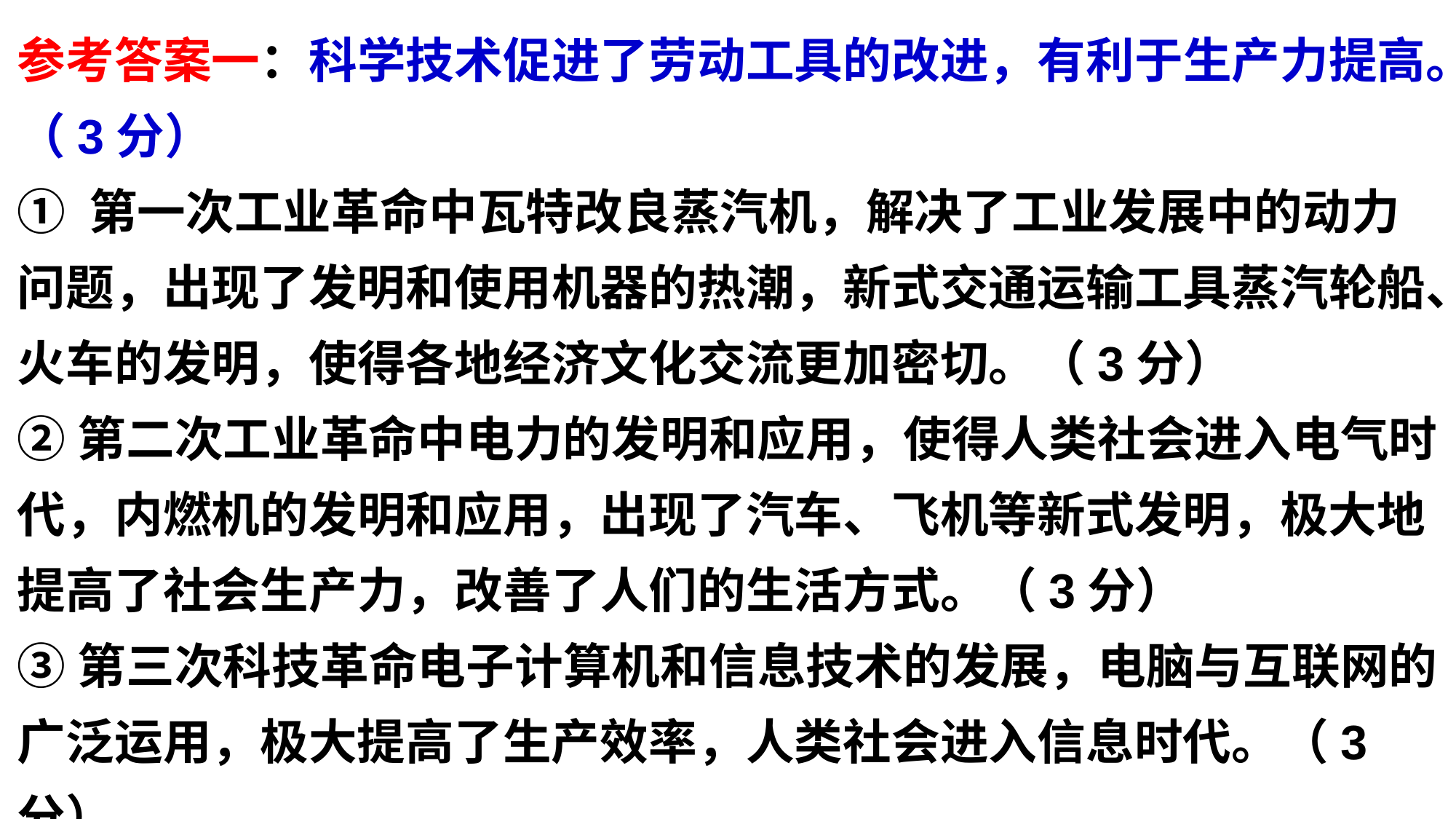

参考答案一：科学技术促进了劳动工具的改进，有利于生产力提高。（3分）
① 第一次工业革命中瓦特改良蒸汽机，解决了工业发展中的动力问题，出现了发明和使用机器的热潮，新式交通运输工具蒸汽轮船、火车的发明，使得各地经济文化交流更加密切。（3分）
②第二次工业革命中电力的发明和应用，使得人类社会进入电气时代，内燃机的发明和应用，出现了汽车、飞机等新式发明，极大地提高了社会生产力，改善了人们的生活方式。（3分）
③第三次科技革命电子计算机和信息技术的发展，电脑与互联网的广泛运用，极大提高了生产效率，人类社会进入信息时代。（3分）